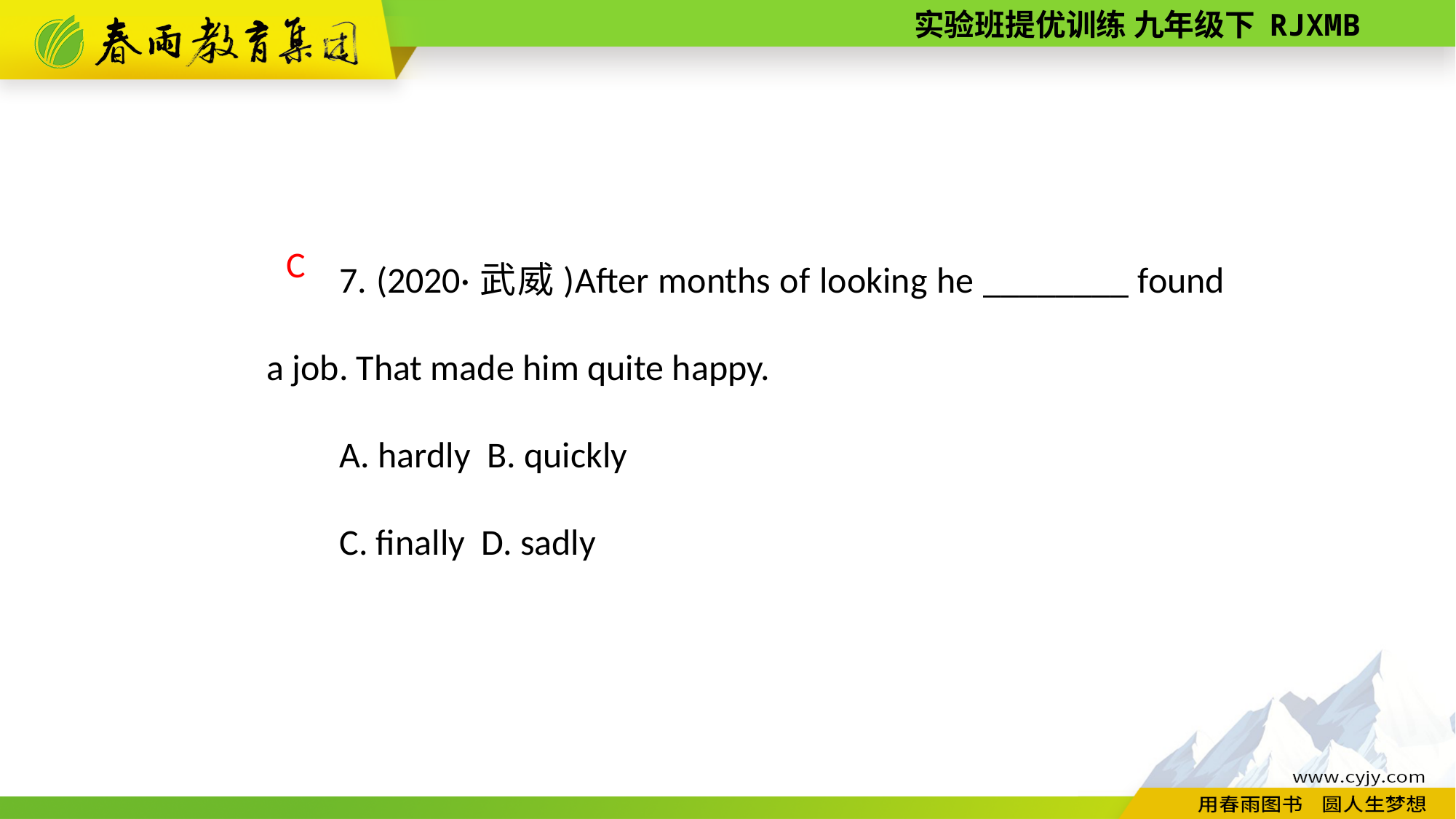

7. (2020·武威)After months of looking he ________ found a job. That made him quite happy.
A. hardly  B. quickly
C. finally  D. sadly
C